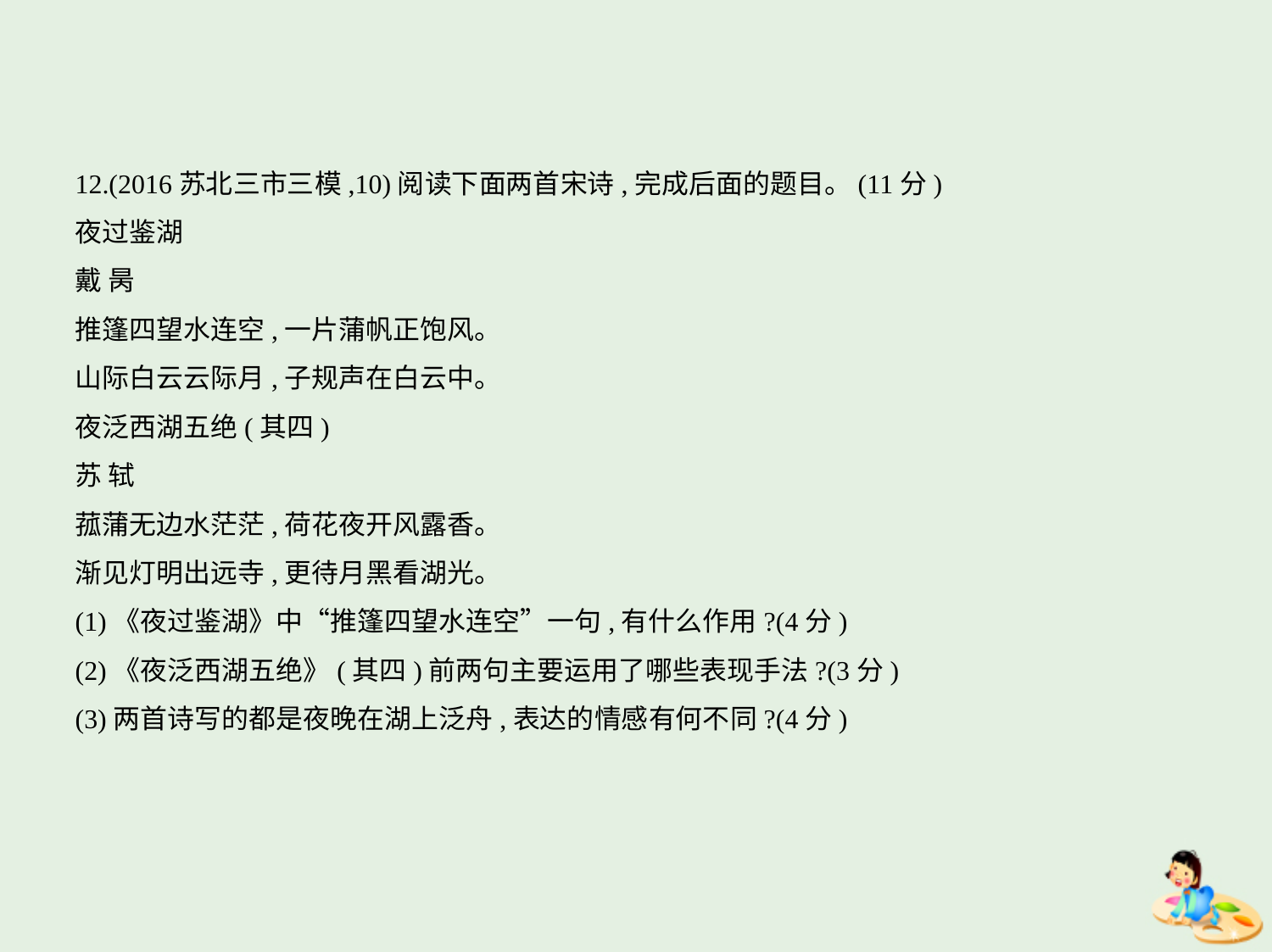

12.(2016苏北三市三模,10)阅读下面两首宋诗,完成后面的题目。(11分)
夜过鉴湖
戴 昺
推篷四望水连空,一片蒲帆正饱风。
山际白云云际月,子规声在白云中。
夜泛西湖五绝(其四)
苏 轼
菰蒲无边水茫茫,荷花夜开风露香。
渐见灯明出远寺,更待月黑看湖光。
(1)《夜过鉴湖》中“推篷四望水连空”一句,有什么作用?(4分)
(2)《夜泛西湖五绝》(其四)前两句主要运用了哪些表现手法?(3分)
(3)两首诗写的都是夜晚在湖上泛舟,表达的情感有何不同?(4分)